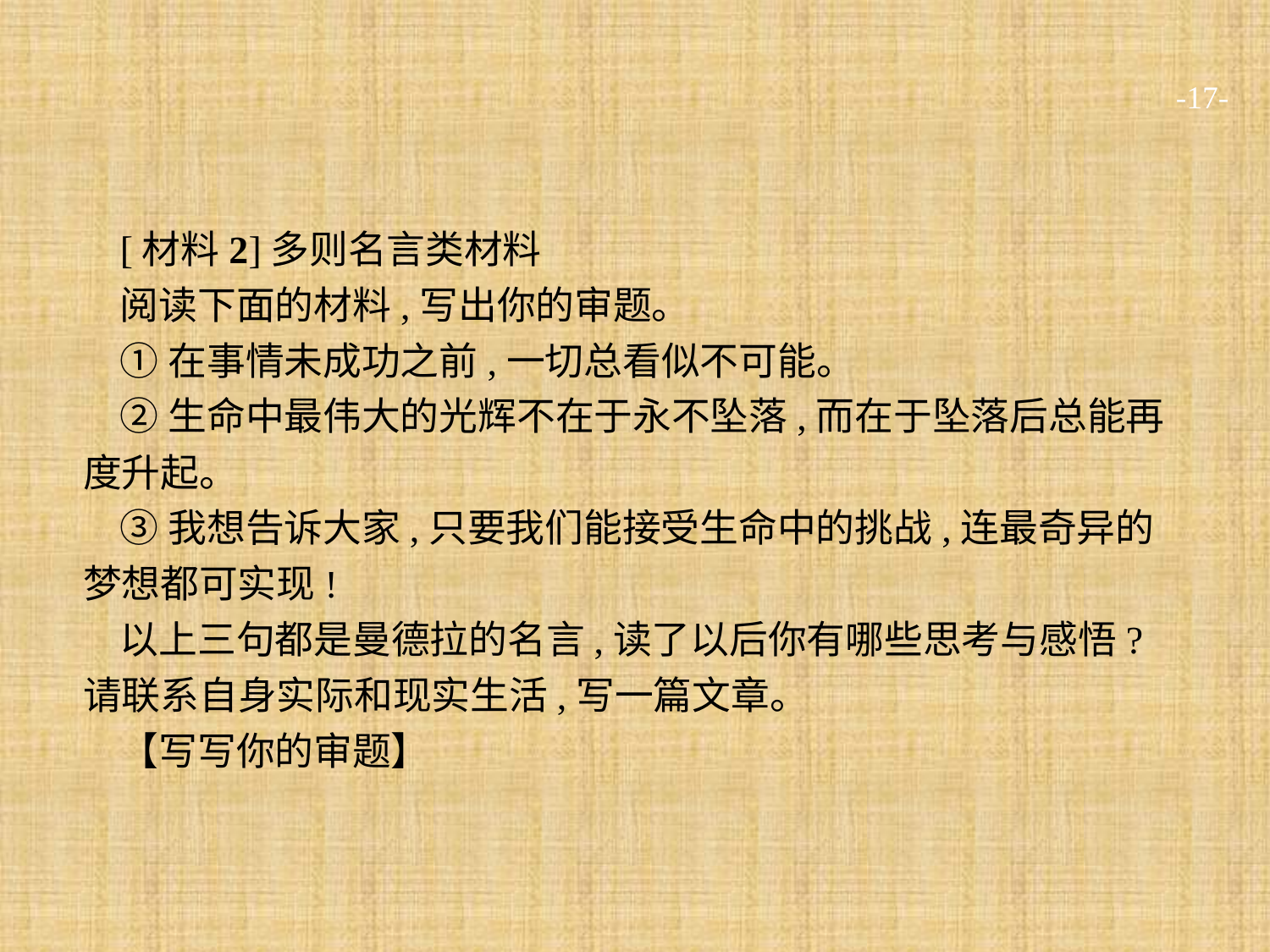

-17-
[材料2]多则名言类材料
阅读下面的材料,写出你的审题。
①在事情未成功之前,一切总看似不可能。
②生命中最伟大的光辉不在于永不坠落,而在于坠落后总能再度升起。
③我想告诉大家,只要我们能接受生命中的挑战,连最奇异的梦想都可实现!
以上三句都是曼德拉的名言,读了以后你有哪些思考与感悟?请联系自身实际和现实生活,写一篇文章。
【写写你的审题】